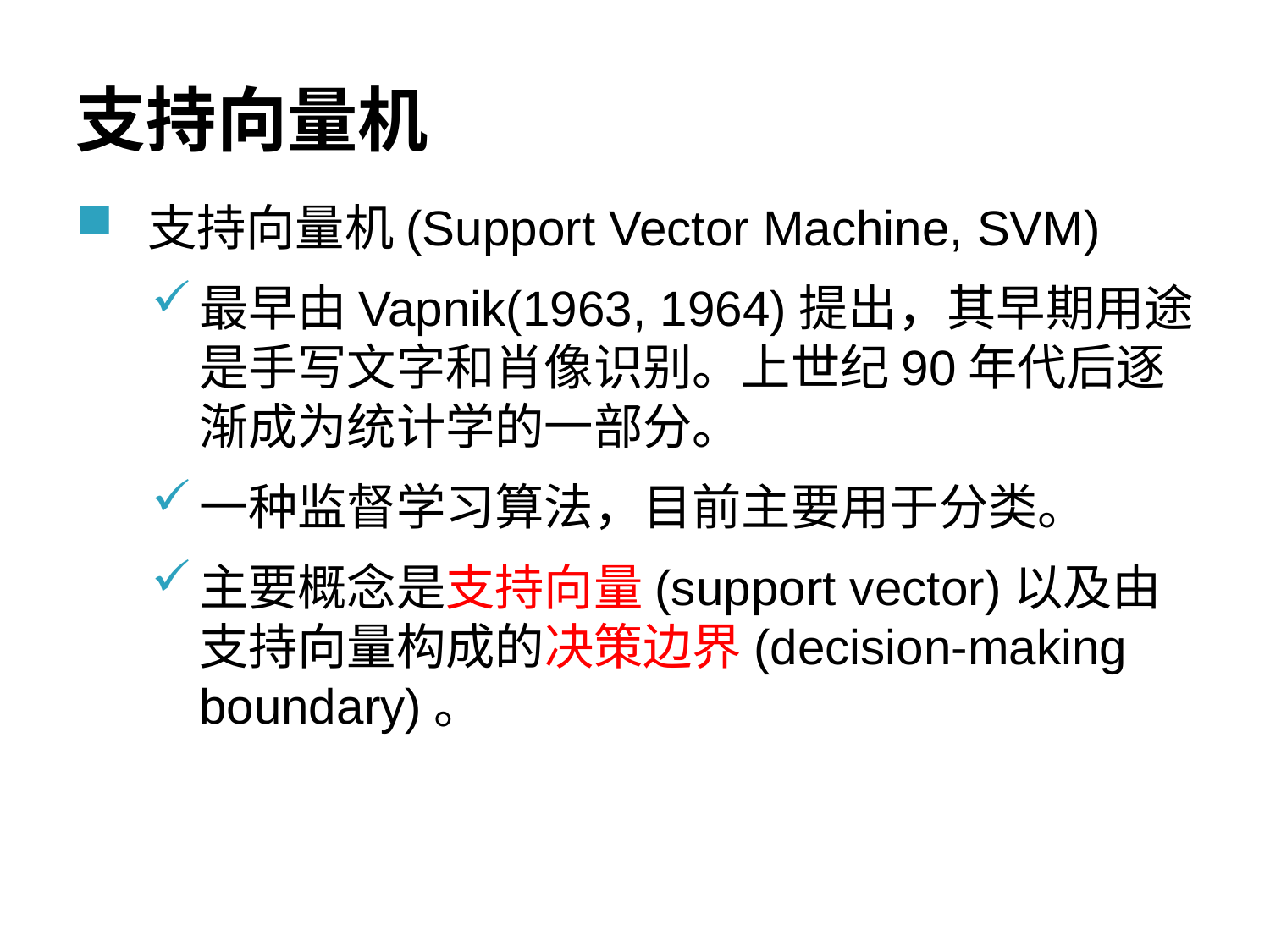

# 支持向量机
支持向量机(Support Vector Machine, SVM)
最早由Vapnik(1963, 1964)提出，其早期用途是手写文字和肖像识别。上世纪90年代后逐渐成为统计学的一部分。
一种监督学习算法，目前主要用于分类。
主要概念是支持向量(support vector)以及由支持向量构成的决策边界(decision-making boundary)。